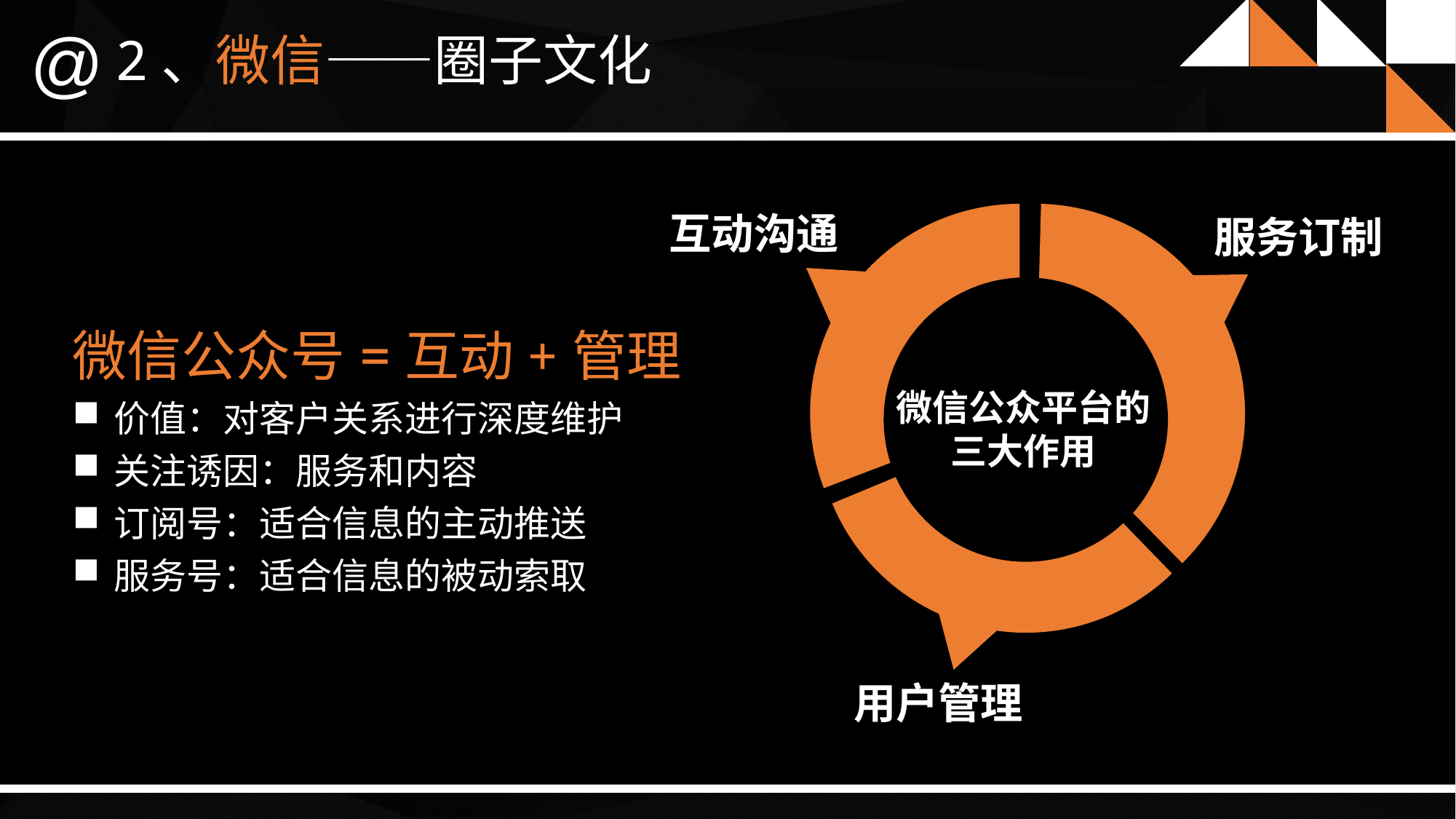

@
2、微信——圈子文化

互动沟通

服务订制

用户管理
微信公众平台的
三大作用

微信公众号=互动+管理
价值：对客户关系进行深度维护
关注诱因：服务和内容
订阅号：适合信息的主动推送
服务号：适合信息的被动索取